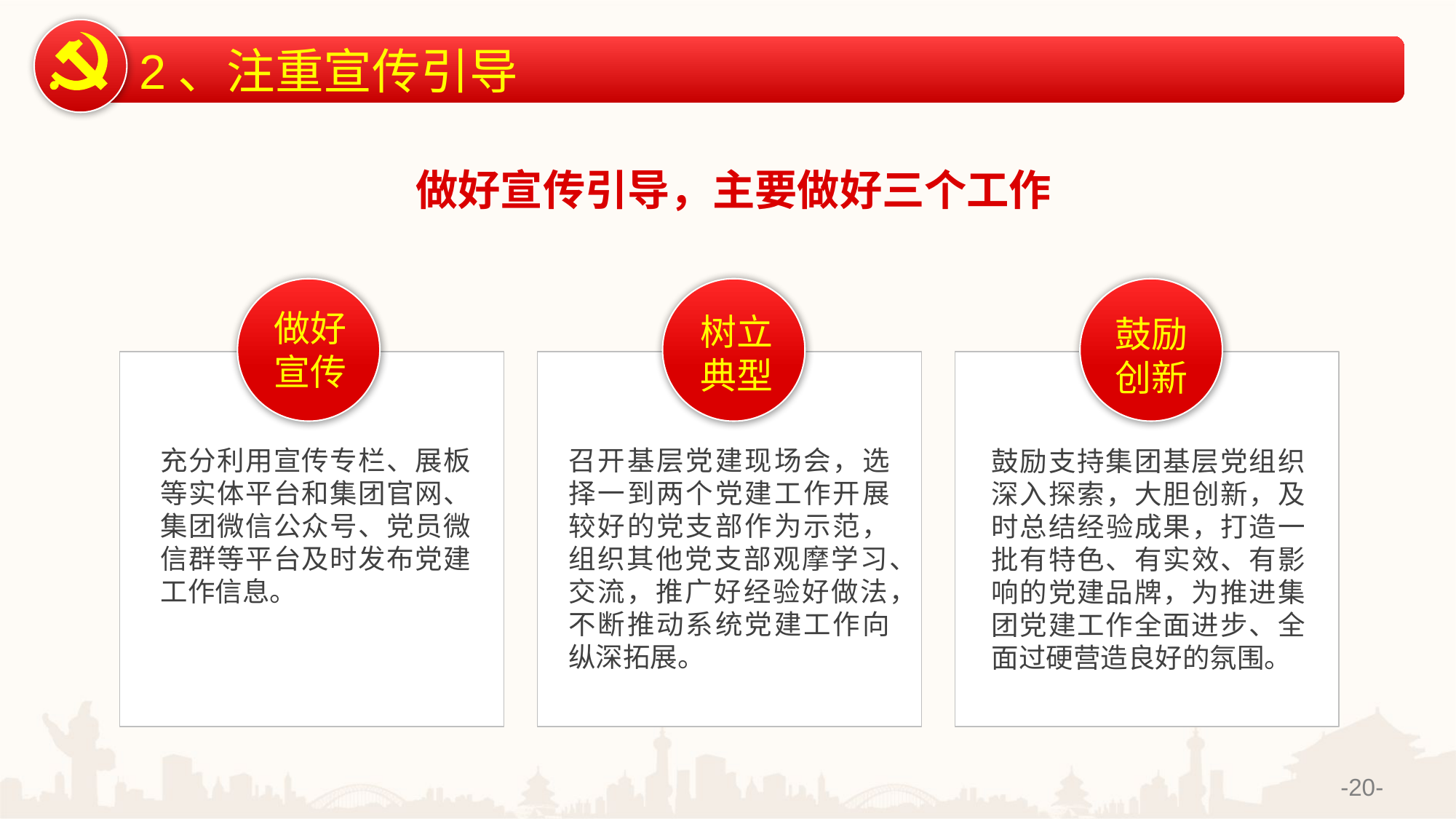

2、注重宣传引导
做好宣传引导，主要做好三个工作

做好宣传

树立典型

鼓励创新

充分利用宣传专栏、展板等实体平台和集团官网、集团微信公众号、党员微信群等平台及时发布党建工作信息。
召开基层党建现场会，选择一到两个党建工作开展较好的党支部作为示范，组织其他党支部观摩学习、交流，推广好经验好做法，不断推动系统党建工作向纵深拓展。
鼓励支持集团基层党组织深入探索，大胆创新，及时总结经验成果，打造一批有特色、有实效、有影响的党建品牌，为推进集团党建工作全面进步、全面过硬营造良好的氛围。